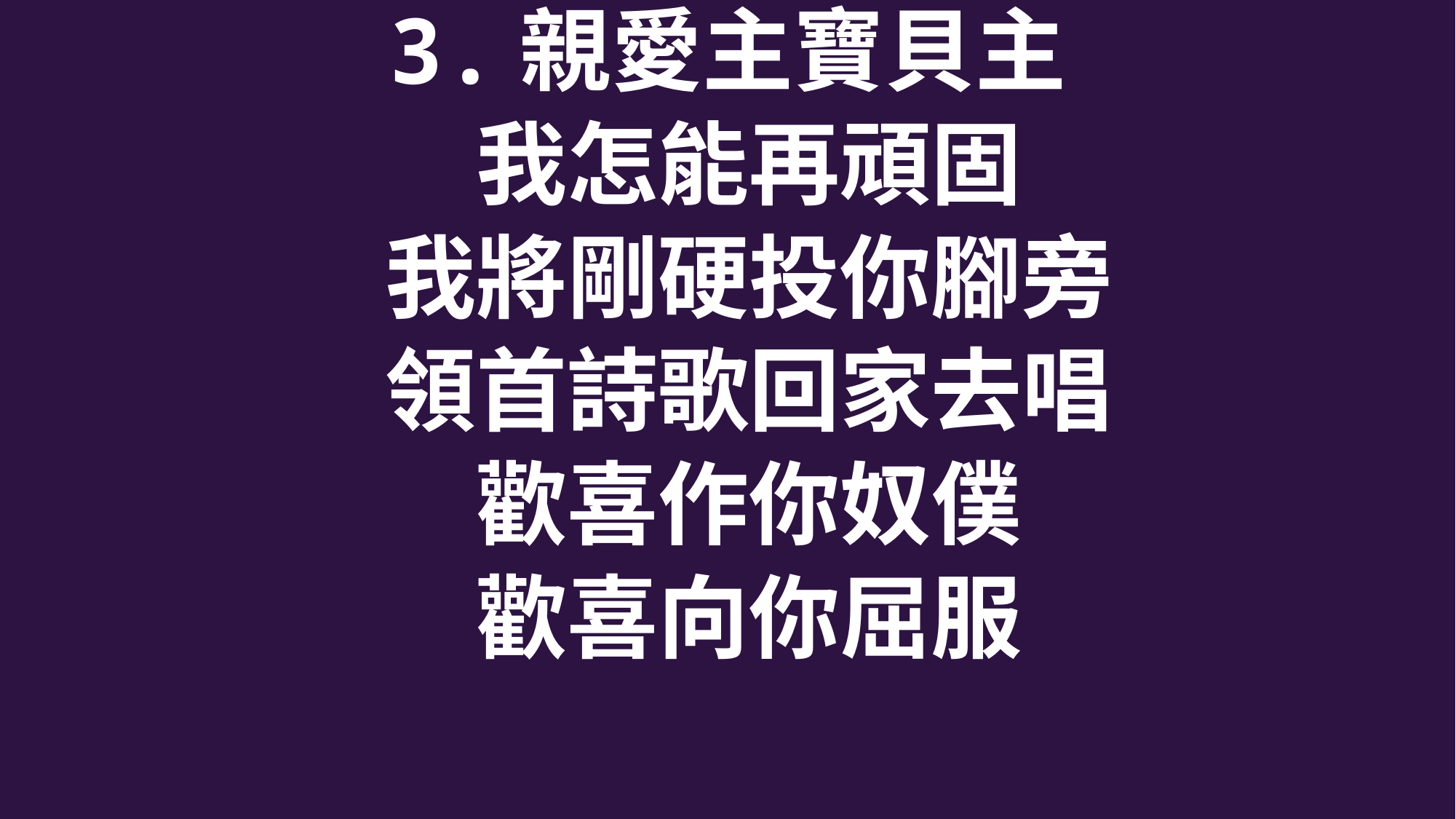

3.親愛主寶貝主
 我怎能再頑固
 我將剛硬投你腳旁
 領首詩歌回家去唱
 歡喜作你奴僕
 歡喜向你屈服